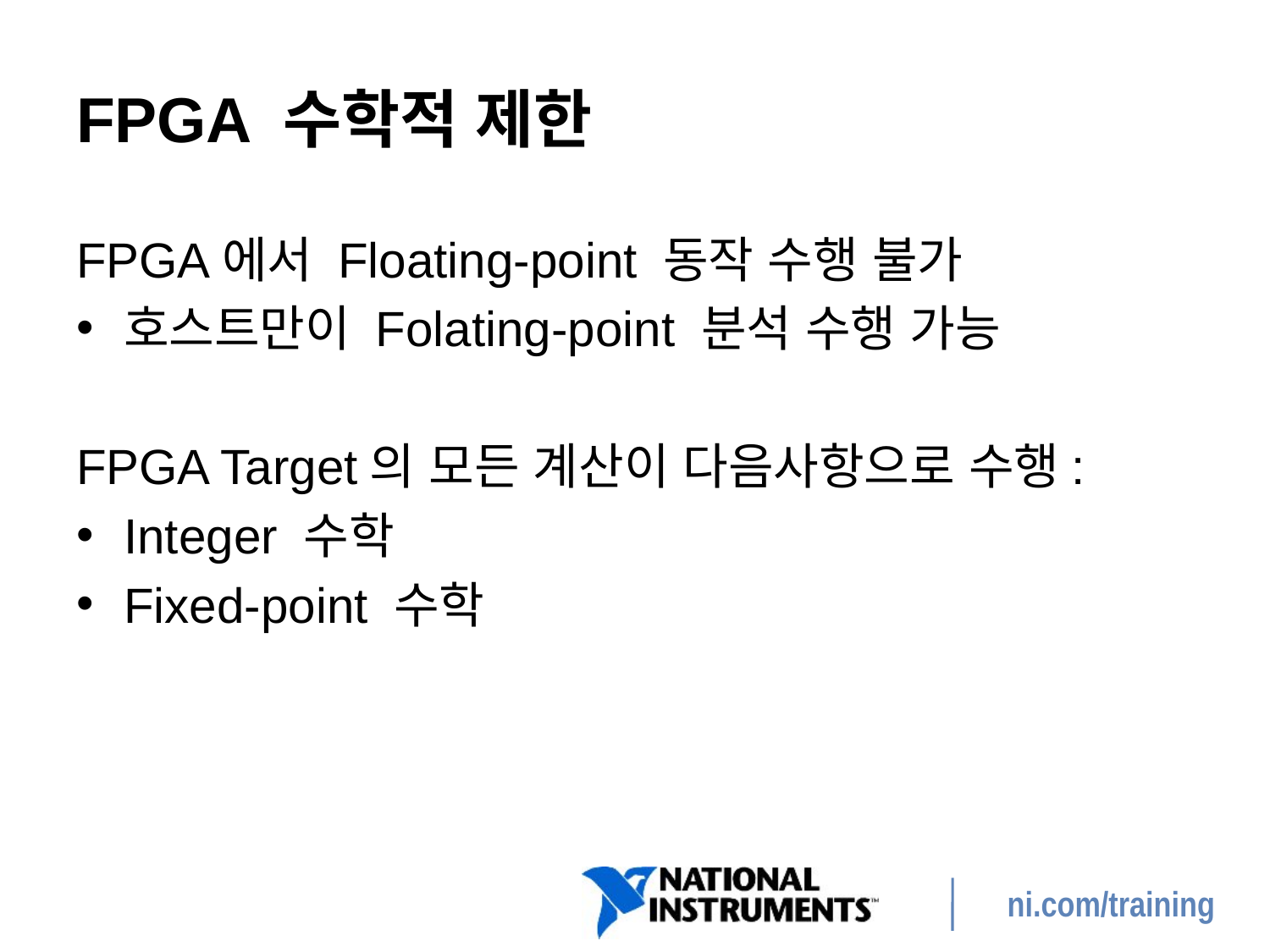

# FPGA 수학적 제한
FPGA에서 Floating-point 동작 수행 불가
호스트만이 Folating-point 분석 수행 가능

FPGA Target의 모든 계산이 다음사항으로 수행:
Integer 수학
Fixed-point 수학